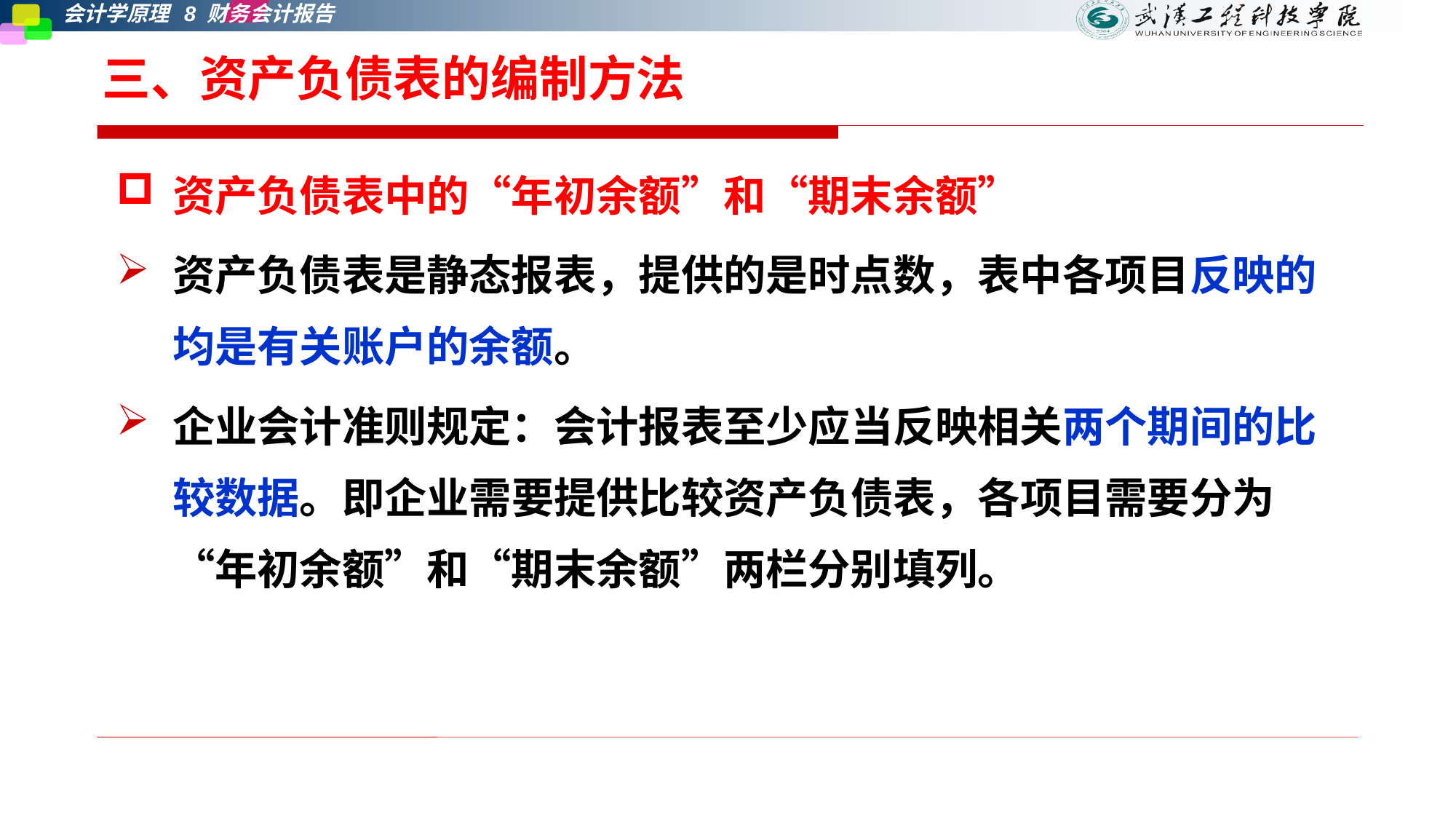

# 三、资产负债表的编制方法
资产负债表中的“年初余额”和“期末余额”
资产负债表是静态报表，提供的是时点数，表中各项目反映的均是有关账户的余额。
企业会计准则规定：会计报表至少应当反映相关两个期间的比较数据。即企业需要提供比较资产负债表，各项目需要分为“年初余额”和“期末余额”两栏分别填列。